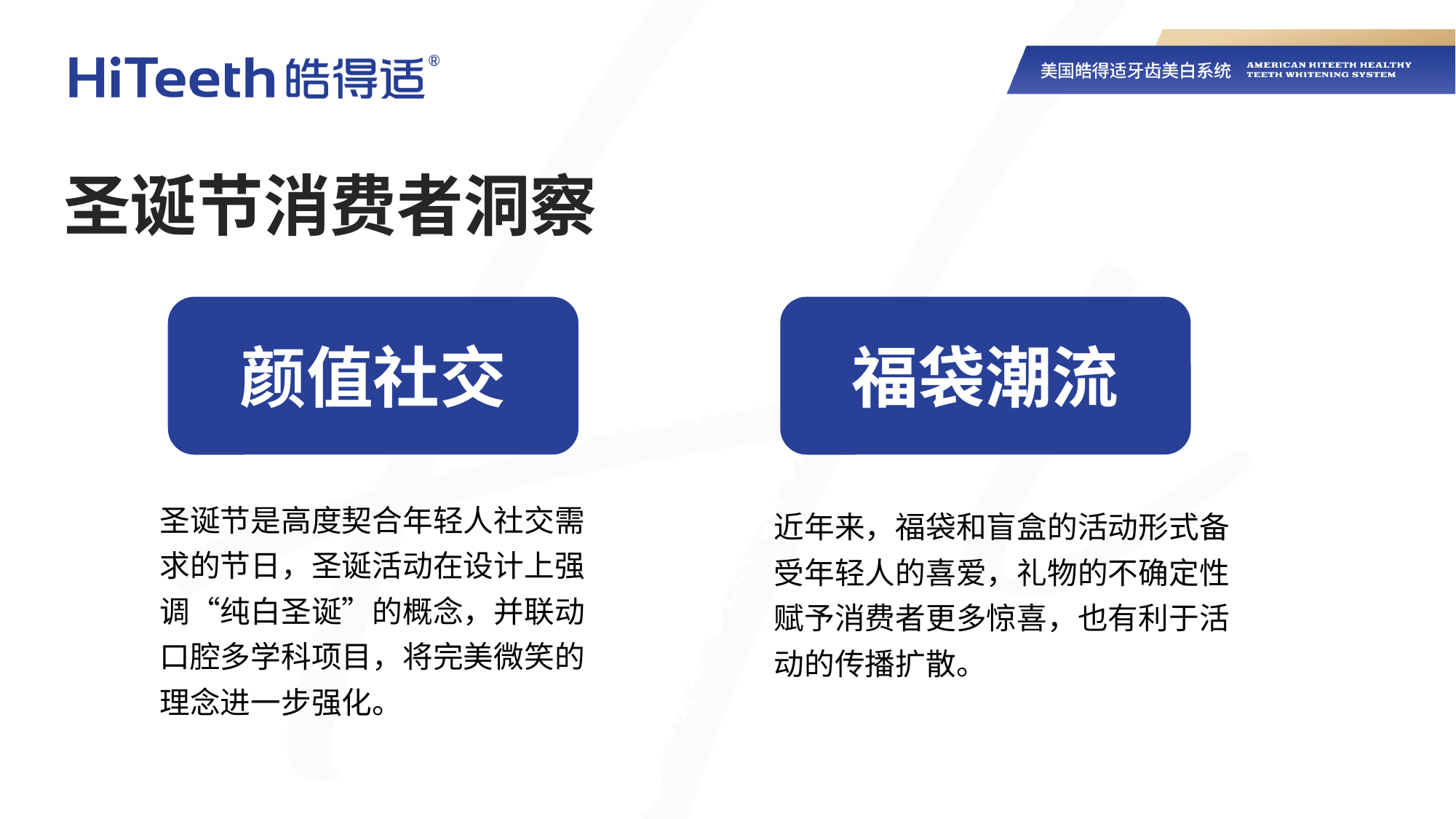

圣诞节消费者洞察
颜值社交
福袋潮流
圣诞节是高度契合年轻人社交需求的节日，圣诞活动在设计上强调“纯白圣诞”的概念，并联动口腔多学科项目，将完美微笑的理念进一步强化。
近年来，福袋和盲盒的活动形式备受年轻人的喜爱，礼物的不确定性赋予消费者更多惊喜，也有利于活动的传播扩散。